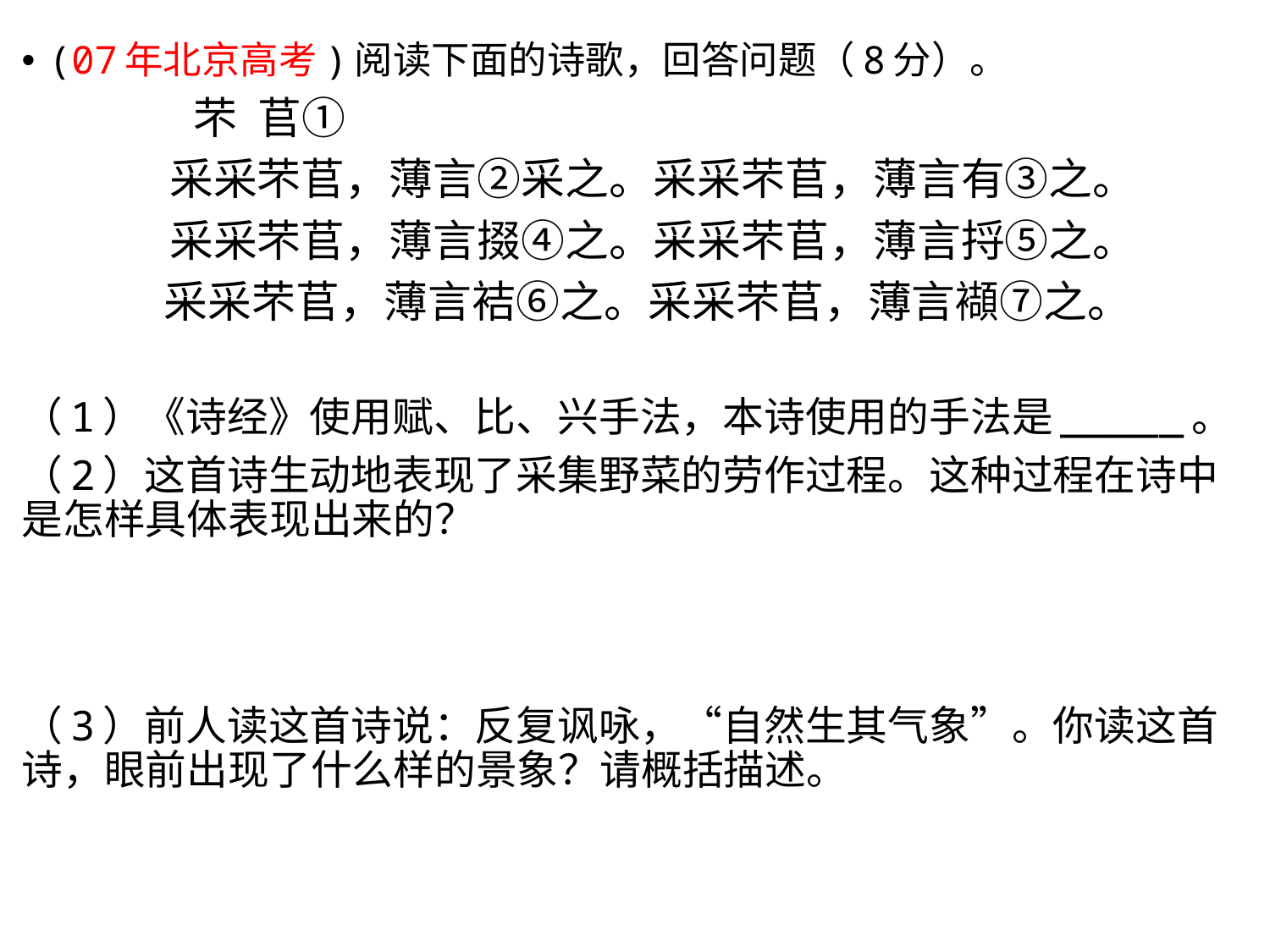

(07年北京高考)阅读下面的诗歌，回答问题（8分）。
                   芣  苢①
  采采芣苢，薄言②采之。采采芣苢，薄言有③之。
  采采芣苢，薄言掇④之。采采芣苢，薄言捋⑤之。
 采采芣苢，薄言袺⑥之。采采芣苢，薄言襭⑦之。

（1）《诗经》使用赋、比、兴手法，本诗使用的手法是_____。
（2）这首诗生动地表现了采集野菜的劳作过程。这种过程在诗中是怎样具体表现出来的？

（3）前人读这首诗说：反复讽咏，“自然生其气象”。你读这首诗，眼前出现了什么样的景象？请概括描述。